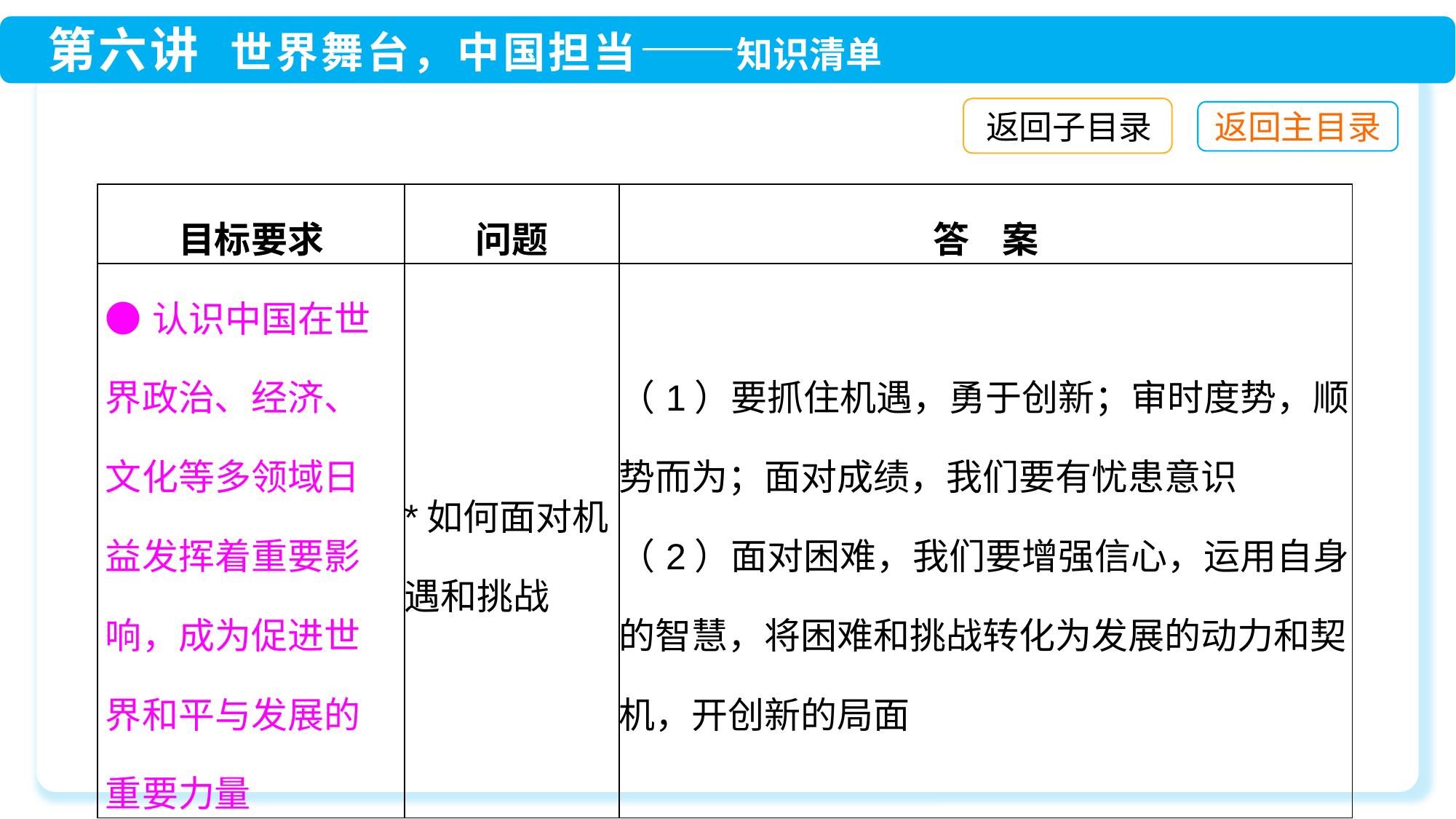

返回子目录
| 目标要求 | 问题 | 答 案 |
| --- | --- | --- |
| ●认识中国在世界政治、经济、文化等多领域日益发挥着重要影响，成为促进世界和平与发展的重要力量 | \*如何面对机遇和挑战 | （1）要抓住机遇，勇于创新；审时度势，顺势而为；面对成绩，我们要有忧患意识 （2）面对困难，我们要增强信心，运用自身的智慧，将困难和挑战转化为发展的动力和契机，开创新的局面 |